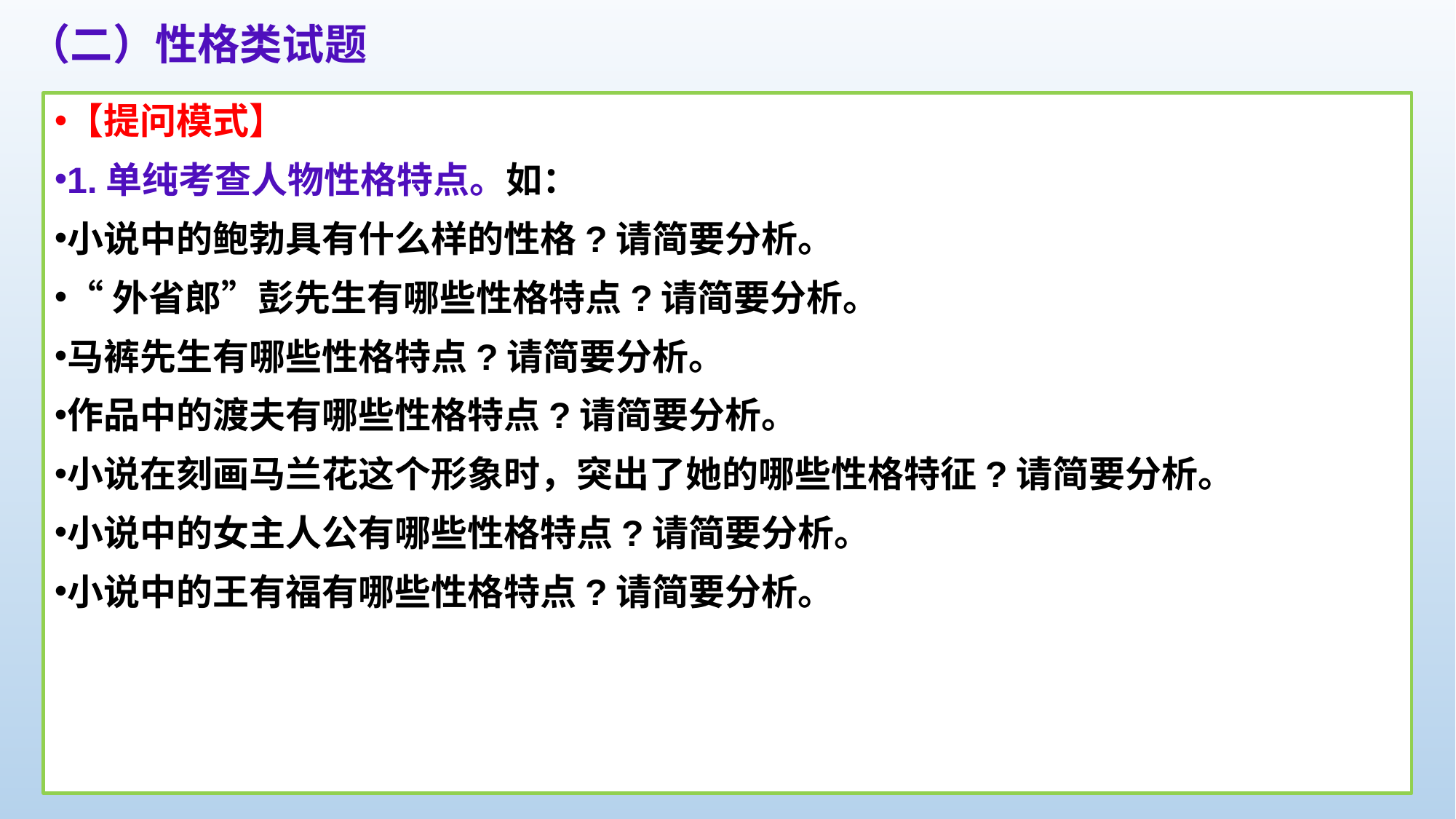

（二）性格类试题
【提问模式】
1.单纯考查人物性格特点。如：
小说中的鲍勃具有什么样的性格?请简要分析。
“外省郎”彭先生有哪些性格特点?请简要分析。
马裤先生有哪些性格特点?请简要分析。
作品中的渡夫有哪些性格特点?请简要分析。
小说在刻画马兰花这个形象时，突出了她的哪些性格特征?请简要分析。
小说中的女主人公有哪些性格特点?请简要分析。
小说中的王有福有哪些性格特点?请简要分析。